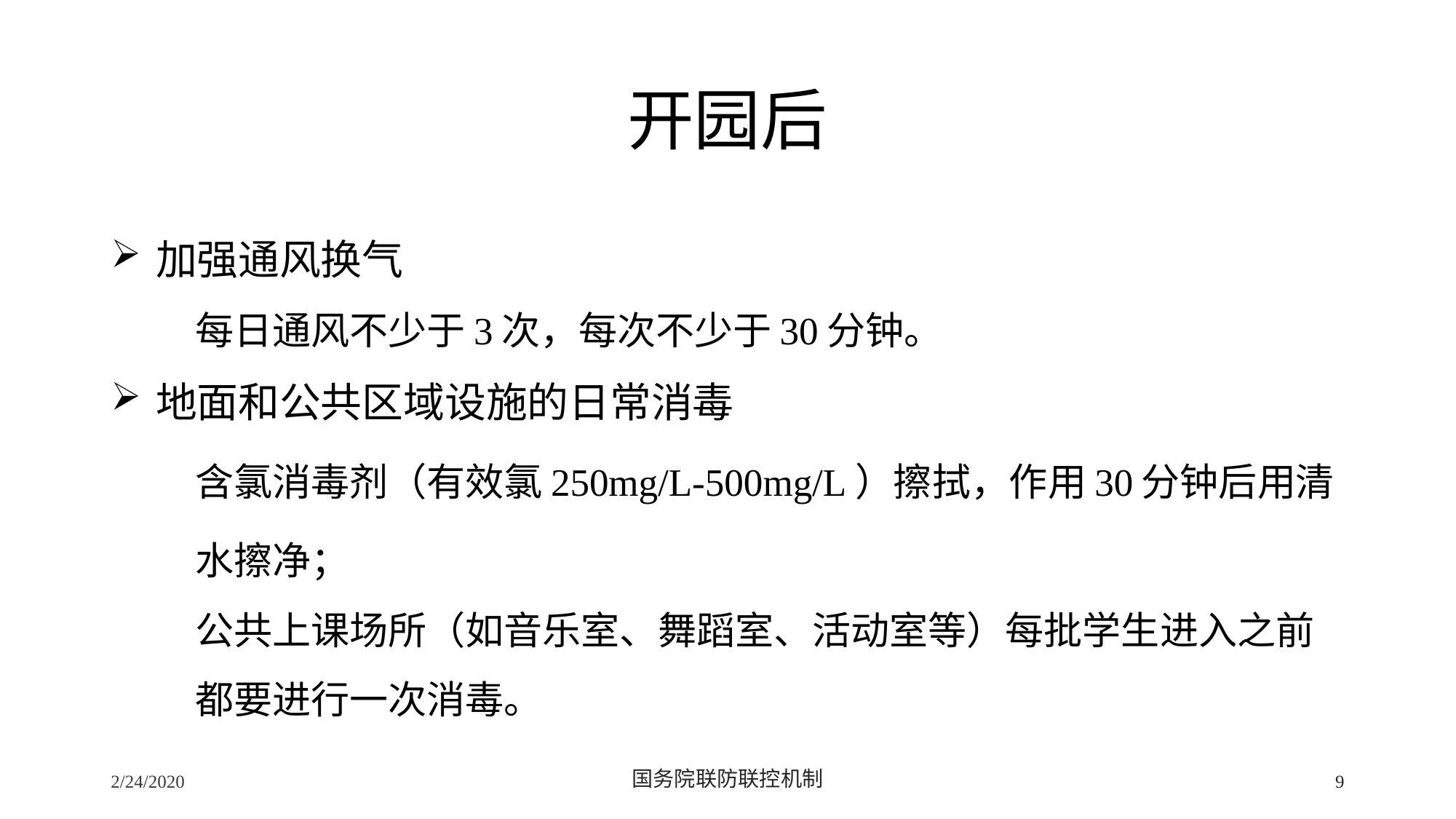

# 开园后
 加强通风换气
每日通风不少于3次，每次不少于30分钟。
 地面和公共区域设施的日常消毒
含氯消毒剂（有效氯250mg/L-500mg/L）擦拭，作用30分钟后用清
水擦净；
公共上课场所（如音乐室、舞蹈室、活动室等）每批学生进入之前
都要进行一次消毒。
2/24/2020
国务院联防联控机制
9